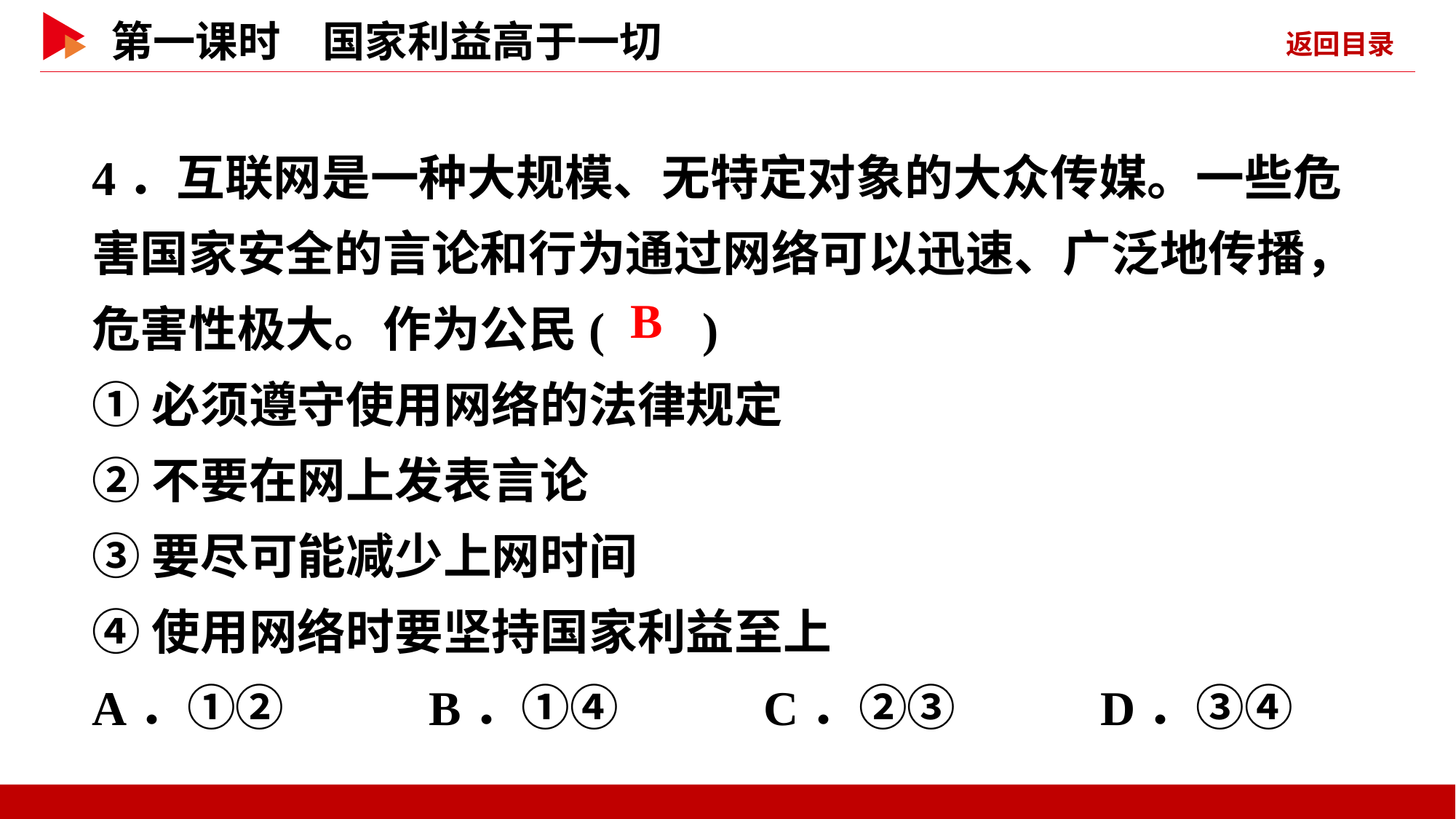

4．互联网是一种大规模、无特定对象的大众传媒。一些危害国家安全的言论和行为通过网络可以迅速、广泛地传播，危害性极大。作为公民(        )
①必须遵守使用网络的法律规定
②不要在网上发表言论
③要尽可能减少上网时间
④使用网络时要坚持国家利益至上
A．①②            B．①④            C．②③            D．③④
   B